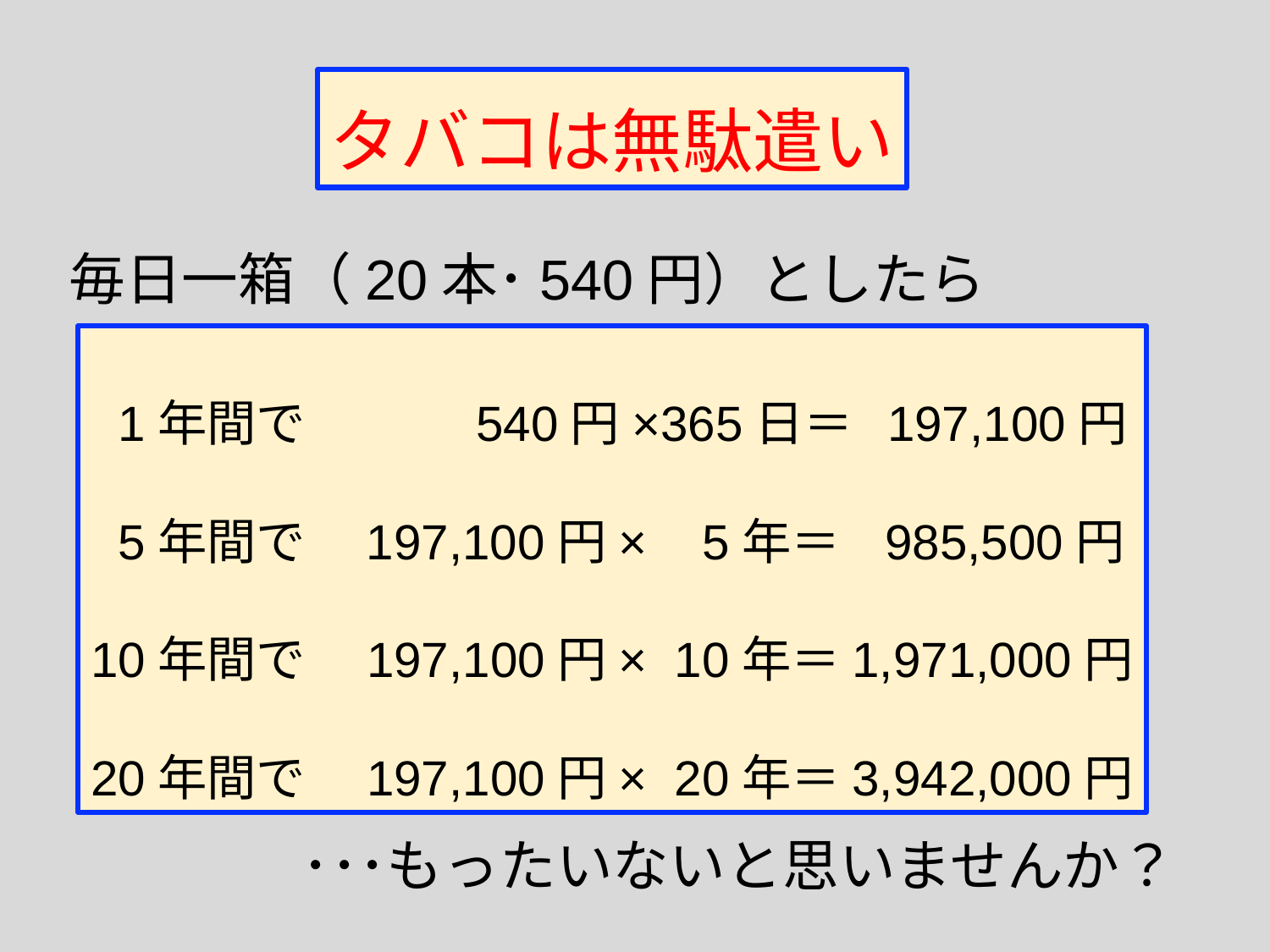

タバコは無駄遣い
毎日一箱（20本･540円）としたら
  1年間で　　　 540円×365日＝  197,100円
  5年間で　197,100円×    5年＝   985,500円
10年間で　197,100円×  10年＝1,971,000円
20年間で　197,100円×  20年＝3,942,000円
･･･もったいないと思いませんか？